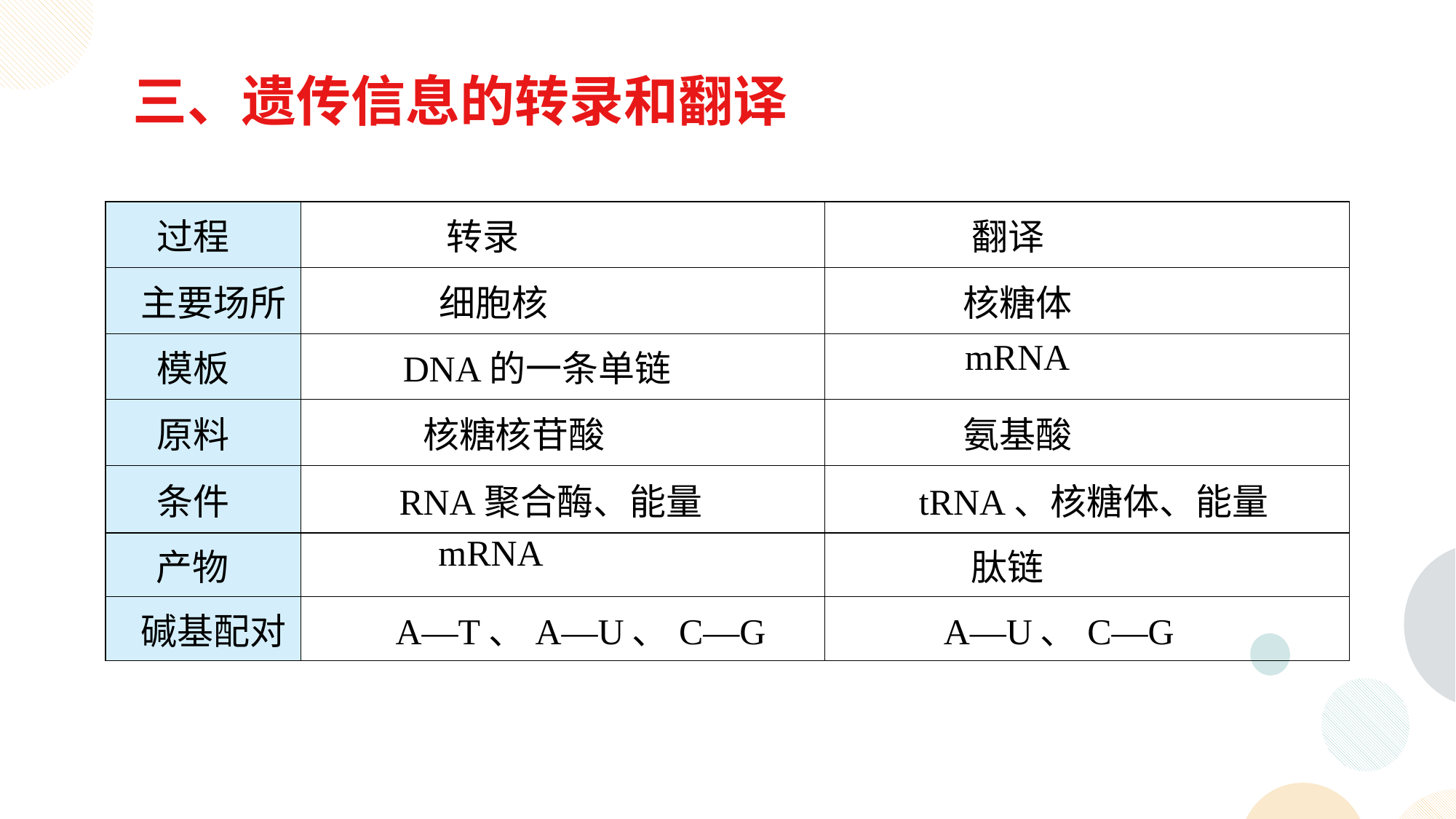

三、遗传信息的转录和翻译
| 过程 | 转录 | 翻译 |
| --- | --- | --- |
| 主要场所 | 细胞核 | 核糖体 |
| 模板 | DNA的一条单链 | mRNA |
| 原料 | 核糖核苷酸 | 氨基酸 |
| 条件 | RNA聚合酶、能量 | tRNA、核糖体、能量 |
| 产物 | mRNA | 肽链 |
| --- | --- | --- |
| 碱基配对 | A—T、A—U、C—G | A—U、C—G |